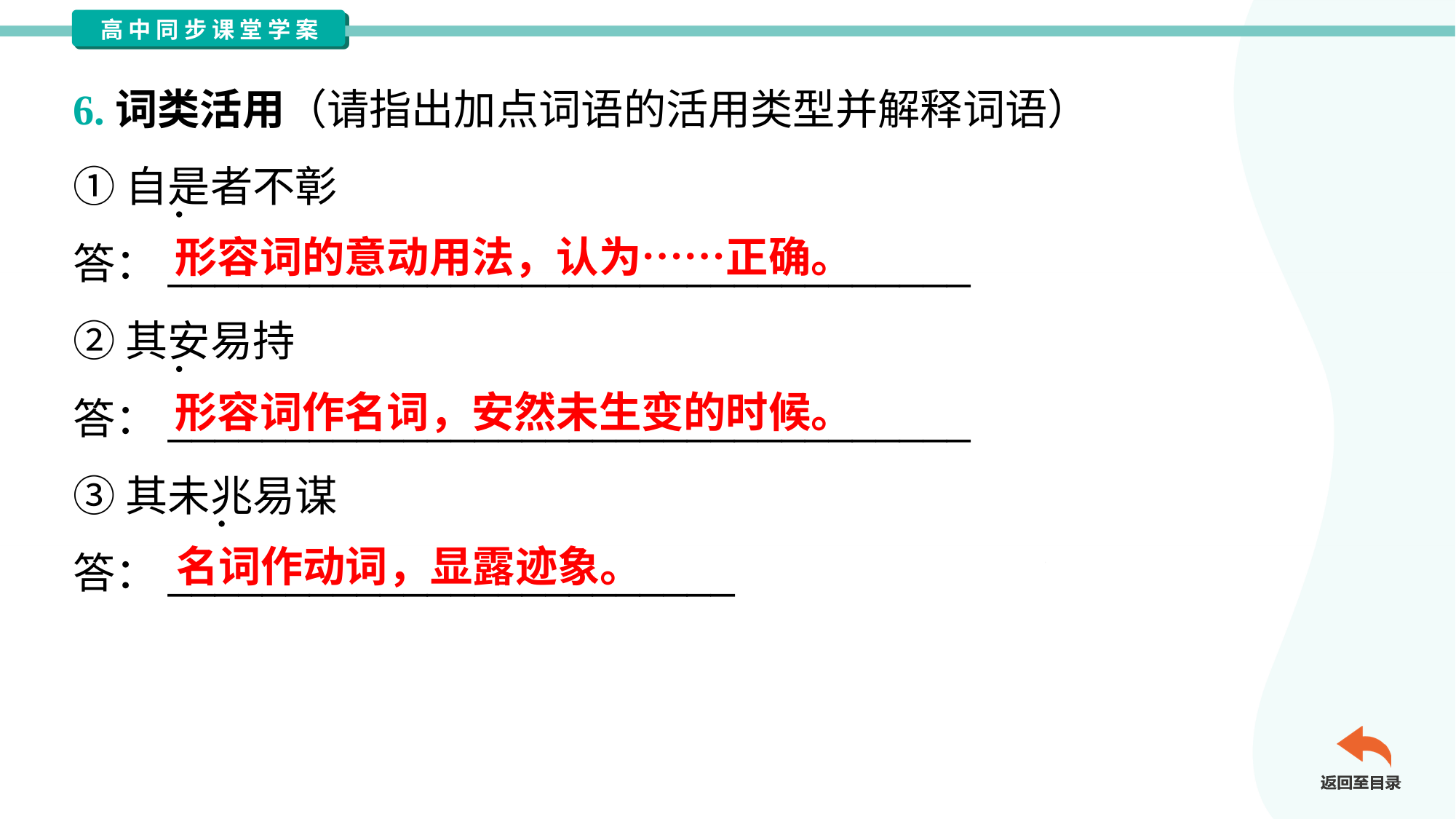

6.词类活用（请指出加点词语的活用类型并解释词语）
①自是者不彰
答：__________________________________
②其安易持
答：__________________________________
③其未兆易谋
答：________________________
形容词的意动用法，认为……正确。

形容词作名词，安然未生变的时候。

名词作动词，显露迹象。